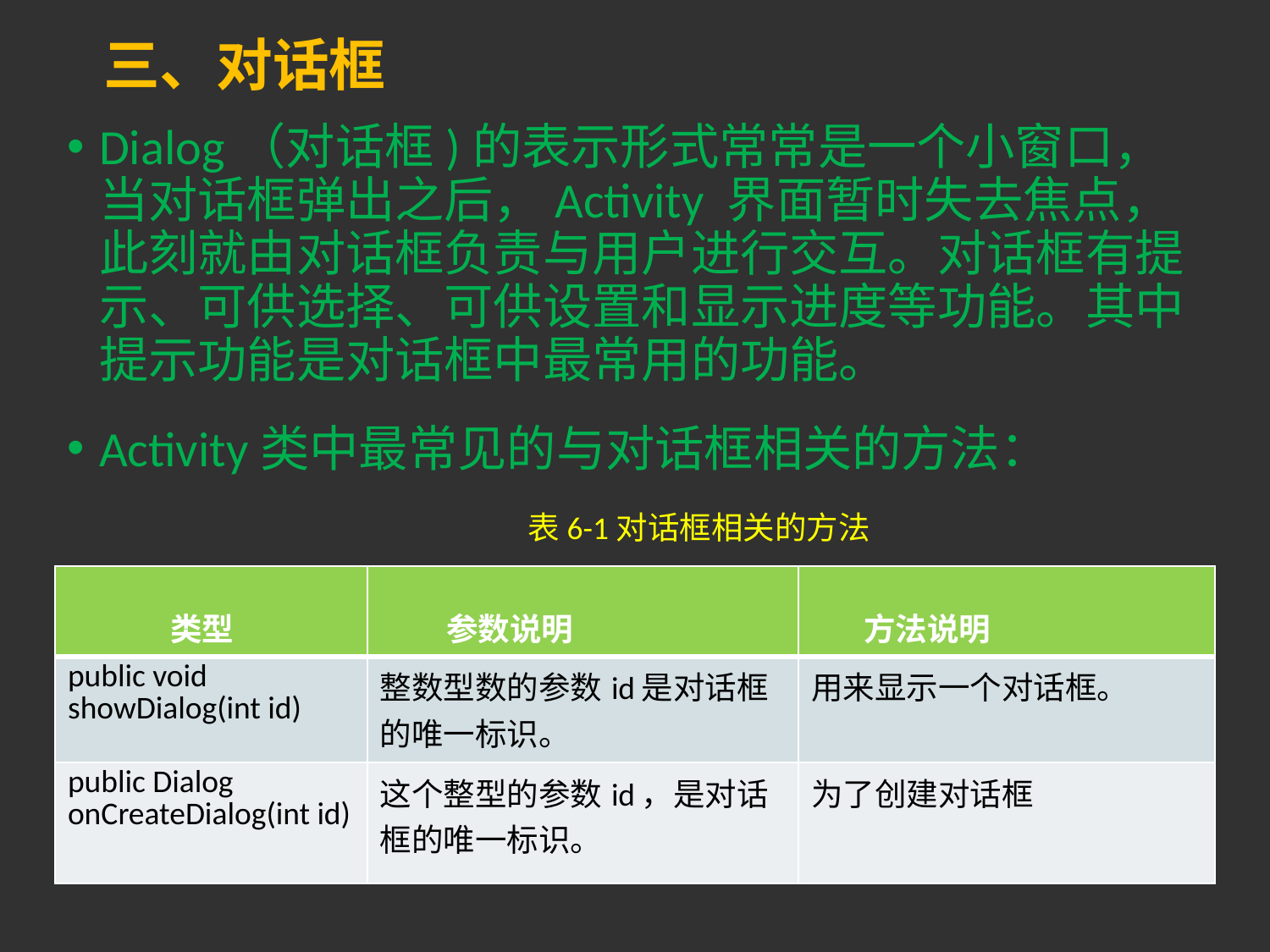

# 三、对话框
Dialog（对话框)的表示形式常常是一个小窗口，当对话框弹出之后，Activity 界面暂时失去焦点，此刻就由对话框负责与用户进行交互。对话框有提示、可供选择、可供设置和显示进度等功能。其中提示功能是对话框中最常用的功能。
Activity类中最常见的与对话框相关的方法：

表6-1对话框相关的方法
| 类型 | 参数说明 | 方法说明 |
| --- | --- | --- |
| public void showDialog(int id) | 整数型数的参数id是对话框的唯一标识。 | 用来显示一个对话框。 |
| public Dialog onCreateDialog(int id) | 这个整型的参数id，是对话框的唯一标识。 | 为了创建对话框 |